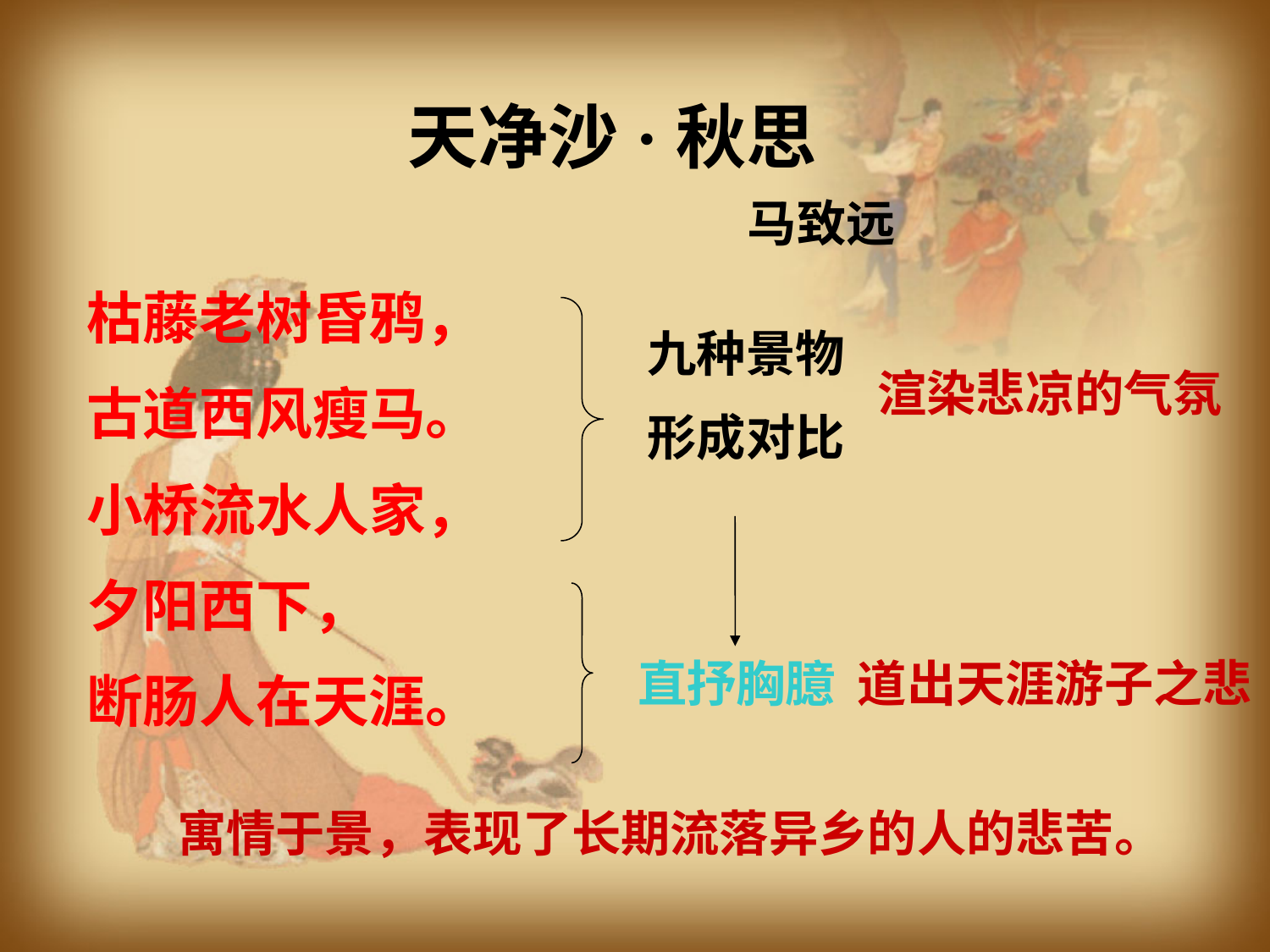

天净沙·秋思
马致远
枯藤老树昏鸦，
古道西风瘦马。
小桥流水人家，
夕阳西下，
断肠人在天涯。

九种景物
形成对比
渲染悲凉的气氛

道出天涯游子之悲
直抒胸臆
寓情于景，表现了长期流落异乡的人的悲苦。